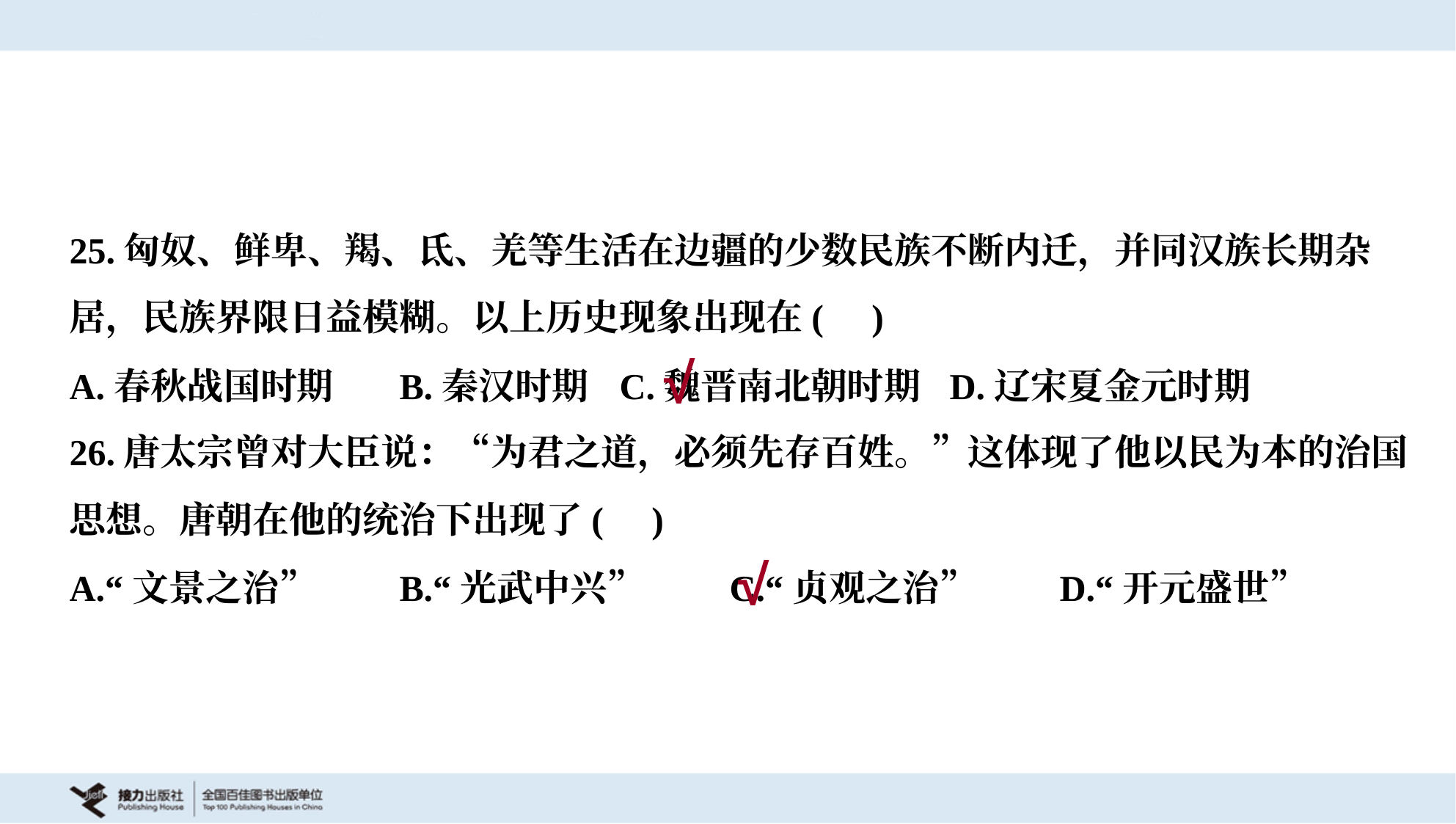

25.匈奴、鲜卑、羯、氐、羌等生活在边疆的少数民族不断内迁，并同汉族长期杂
居，民族界限日益模糊。以上历史现象出现在(     )
A.春秋战国时期	B.秦汉时期	C.魏晋南北朝时期	D.辽宋夏金元时期
√
26.唐太宗曾对大臣说：“为君之道，必须先存百姓。”这体现了他以民为本的治国
思想。唐朝在他的统治下出现了(     )
A.“文景之治”	B.“光武中兴”	C.“贞观之治”	D.“开元盛世”
√